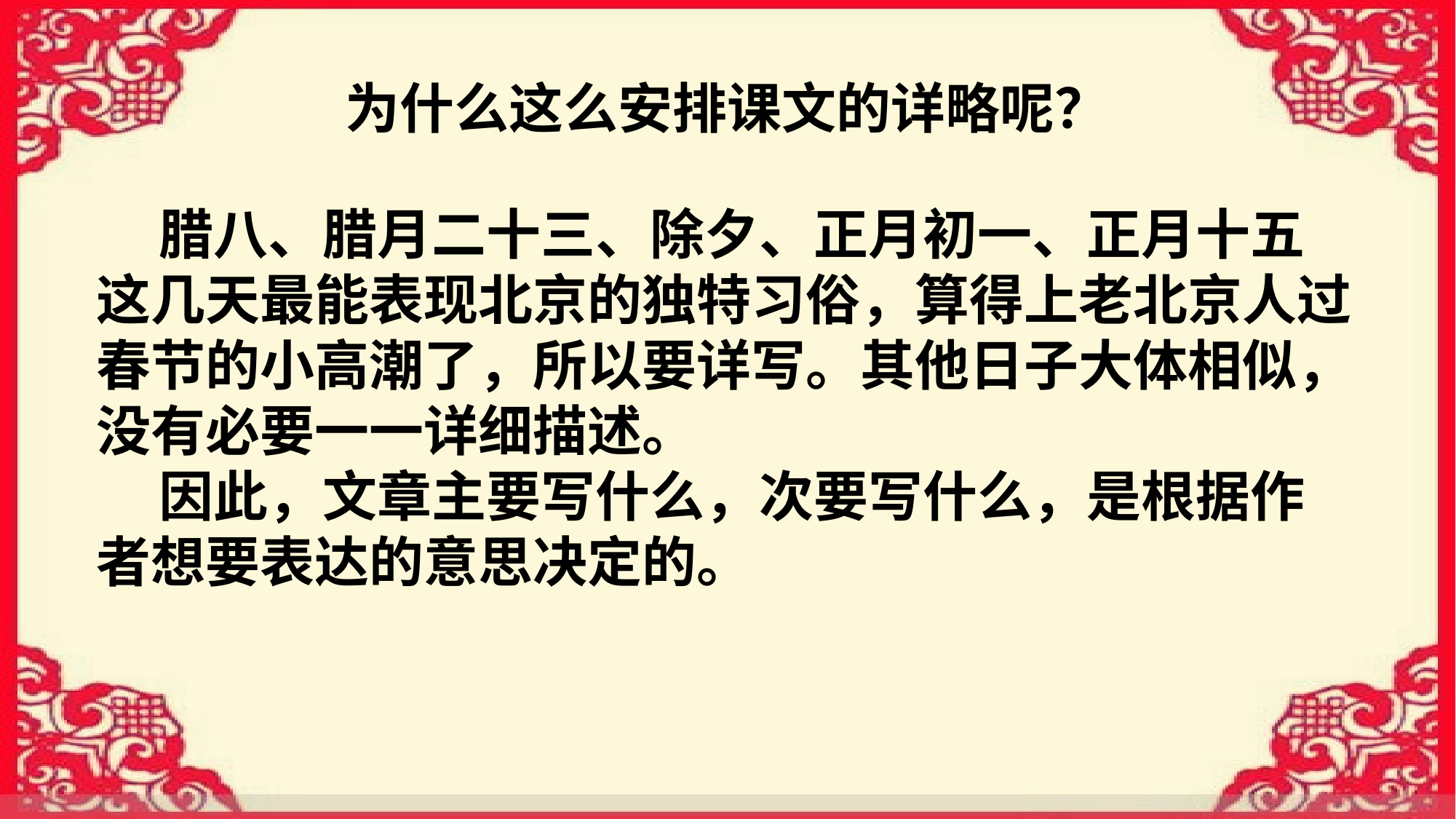

为什么这么安排课文的详略呢？
    腊八、腊月二十三、除夕、正月初一、正月十五这几天最能表现北京的独特习俗，算得上老北京人过春节的小高潮了，所以要详写。其他日子大体相似，没有必要一一详细描述。
    因此，文章主要写什么，次要写什么，是根据作者想要表达的意思决定的。